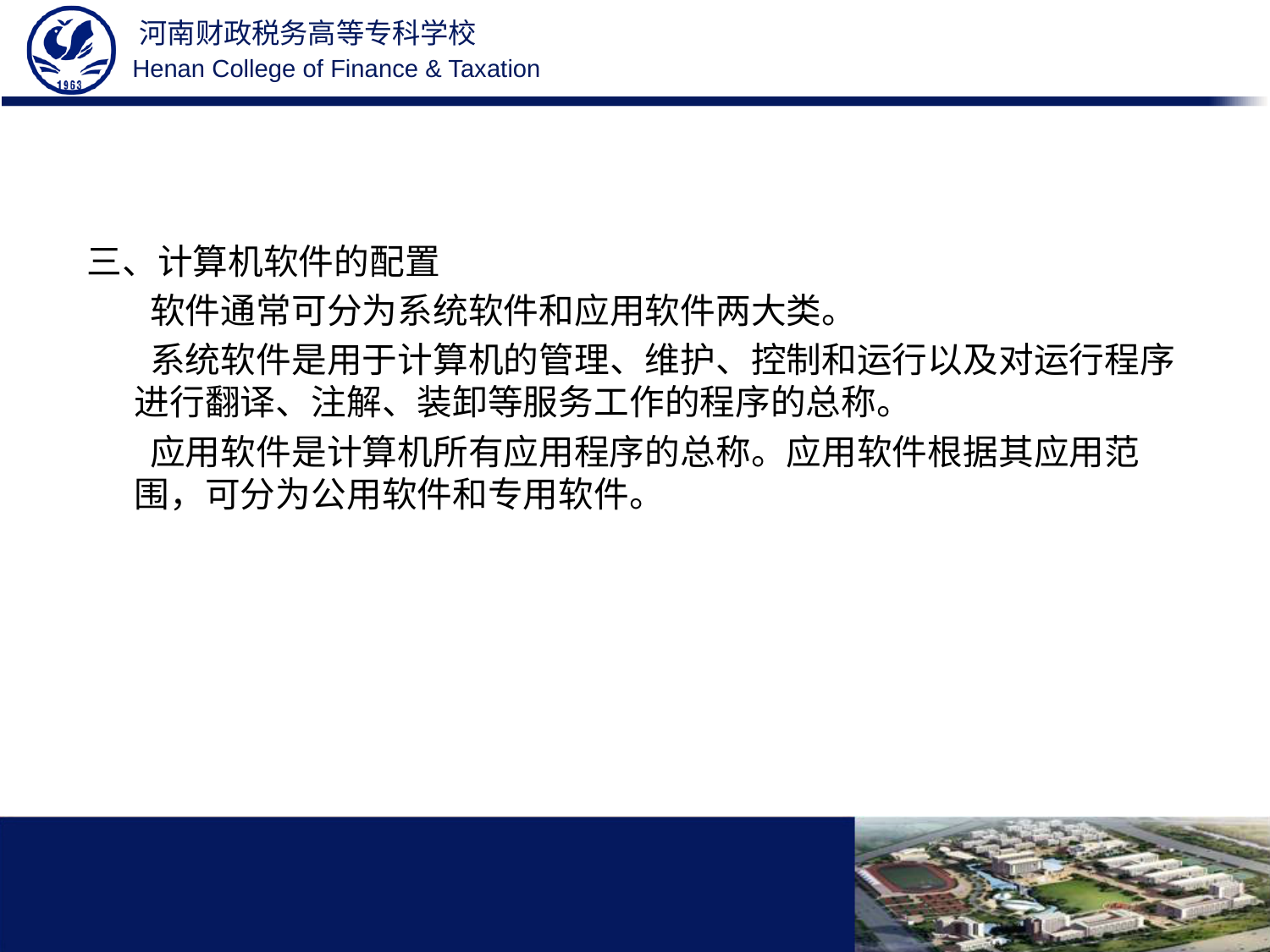

#
三、计算机软件的配置
       软件通常可分为系统软件和应用软件两大类。
       系统软件是用于计算机的管理、维护、控制和运行以及对运行程序进行翻译、注解、装卸等服务工作的程序的总称。
       应用软件是计算机所有应用程序的总称。应用软件根据其应用范围，可分为公用软件和专用软件。